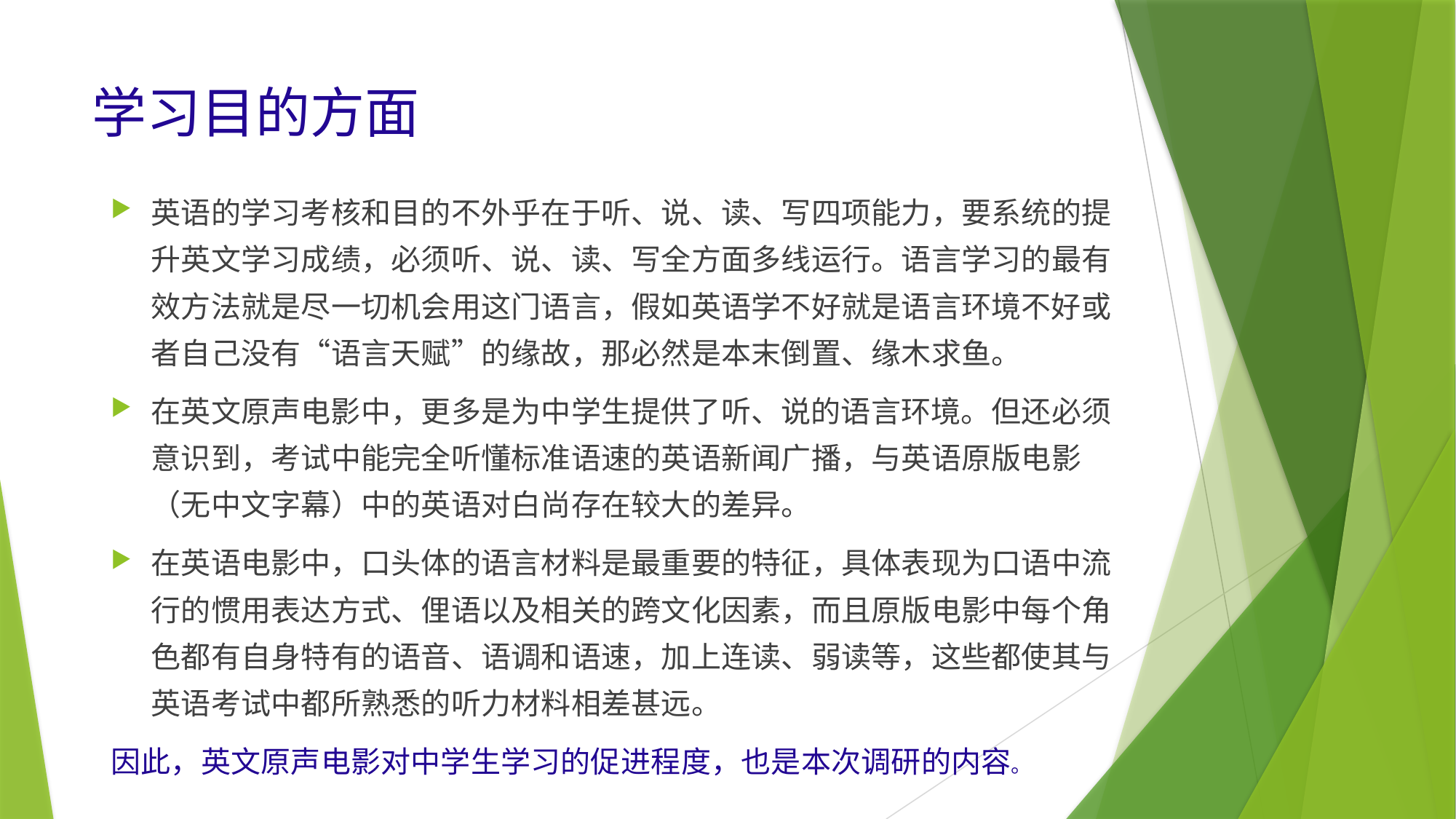

# 学习目的方面
英语的学习考核和目的不外乎在于听、说、读、写四项能力，要系统的提升英文学习成绩，必须听、说、读、写全方面多线运行。语言学习的最有效方法就是尽一切机会用这门语言，假如英语学不好就是语言环境不好或者自己没有“语言天赋”的缘故，那必然是本末倒置、缘木求鱼。
在英文原声电影中，更多是为中学生提供了听、说的语言环境。但还必须意识到，考试中能完全听懂标准语速的英语新闻广播，与英语原版电影（无中文字幕）中的英语对白尚存在较大的差异。
在英语电影中，口头体的语言材料是最重要的特征，具体表现为口语中流行的惯用表达方式、俚语以及相关的跨文化因素，而且原版电影中每个角色都有自身特有的语音、语调和语速，加上连读、弱读等，这些都使其与英语考试中都所熟悉的听力材料相差甚远。
因此，英文原声电影对中学生学习的促进程度，也是本次调研的内容。